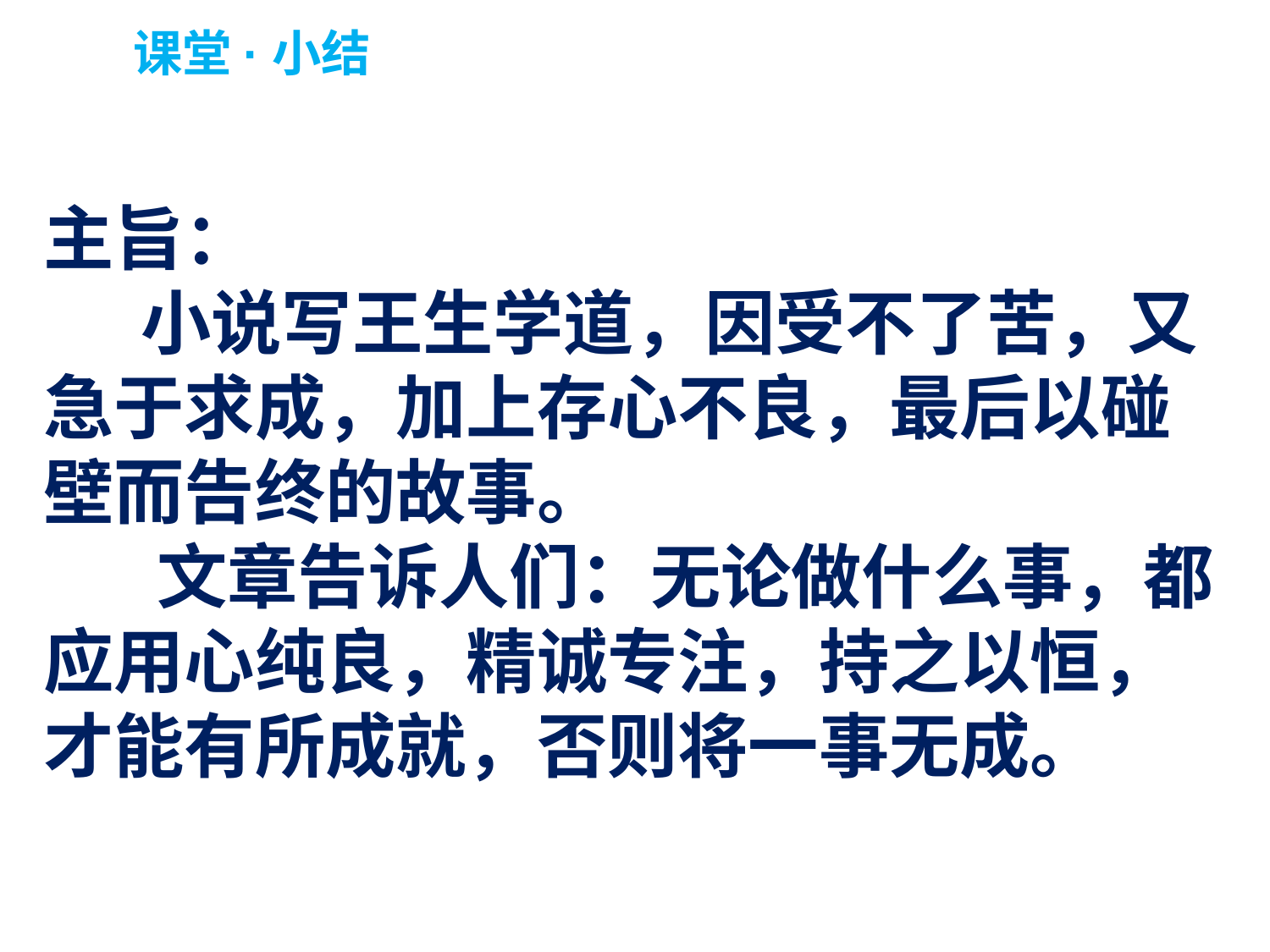

课堂·小结

主旨：
     小说写王生学道，因受不了苦，又急于求成，加上存心不良，最后以碰壁而告终的故事。
      文章告诉人们：无论做什么事，都应用心纯良，精诚专注，持之以恒，才能有所成就，否则将一事无成。